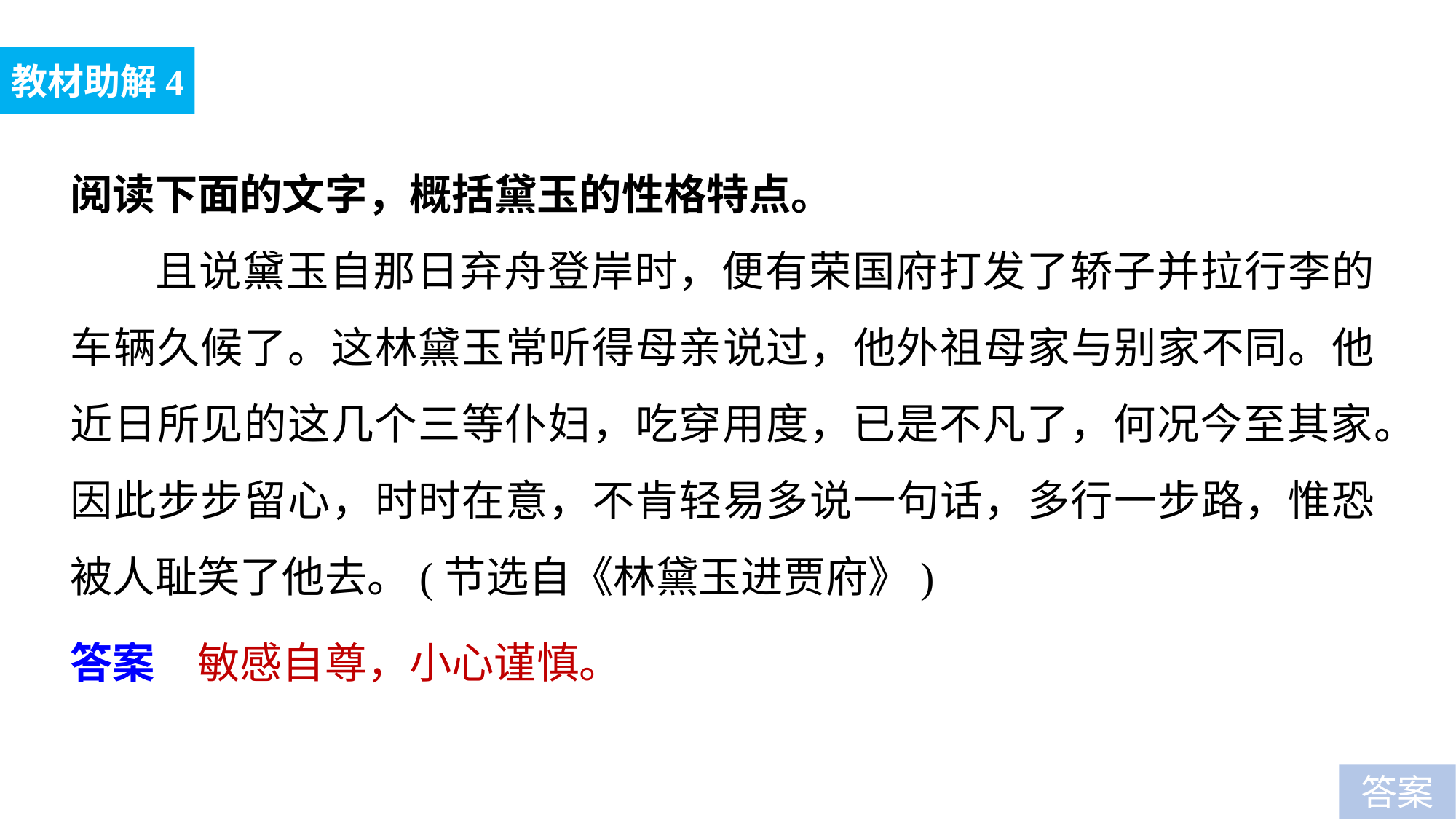

教材助解4
阅读下面的文字，概括黛玉的性格特点。
且说黛玉自那日弃舟登岸时，便有荣国府打发了轿子并拉行李的车辆久候了。这林黛玉常听得母亲说过，他外祖母家与别家不同。他近日所见的这几个三等仆妇，吃穿用度，已是不凡了，何况今至其家。因此步步留心，时时在意，不肯轻易多说一句话，多行一步路，惟恐被人耻笑了他去。(节选自《林黛玉进贾府》)
答案　敏感自尊，小心谨慎。
答案